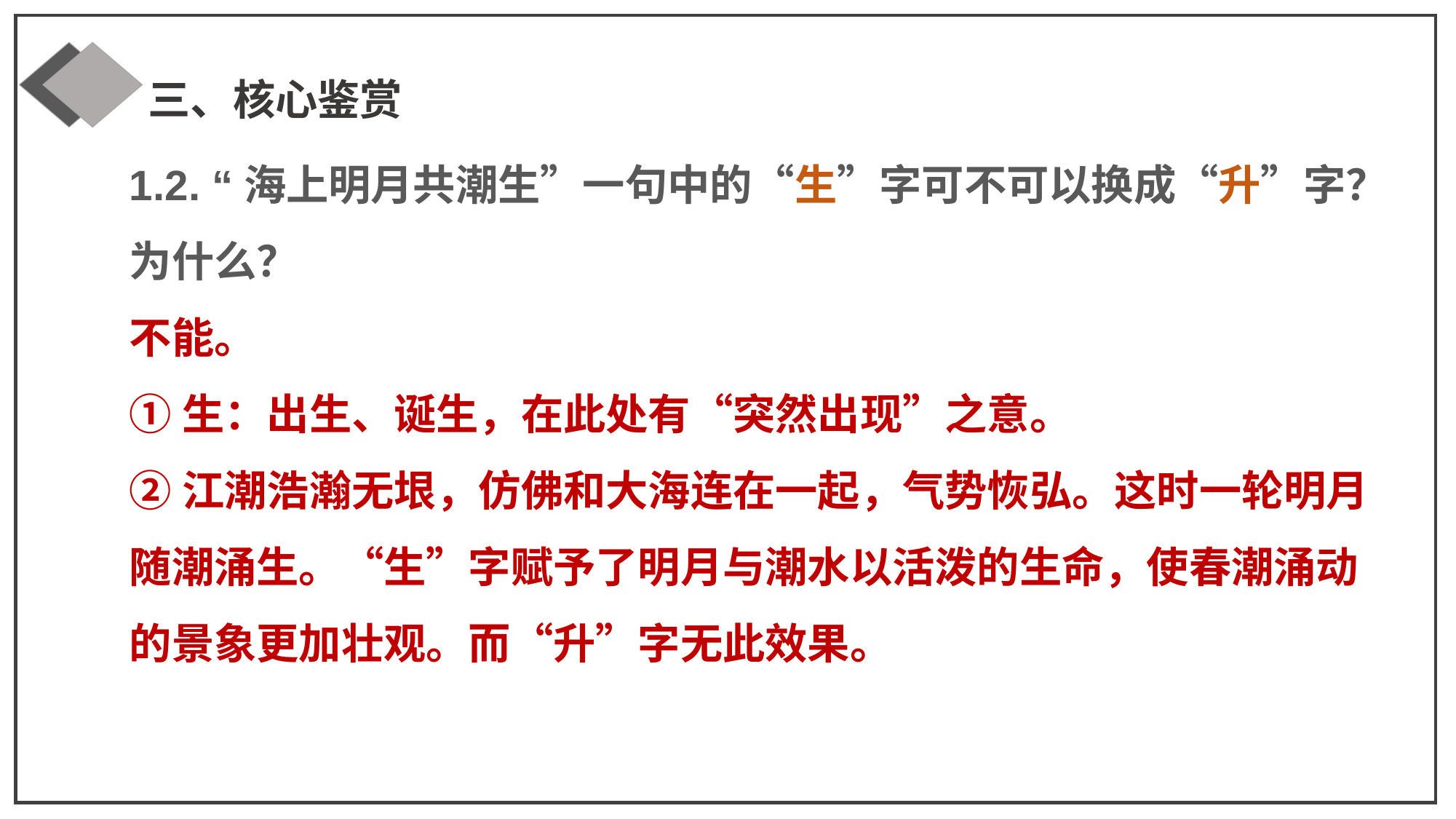

三、核心鉴赏
1.2. “海上明月共潮生”一句中的“生”字可不可以换成“升”字？为什么？
不能。
①生：出生、诞生，在此处有“突然出现”之意。
②江潮浩瀚无垠，仿佛和大海连在一起，气势恢弘。这时一轮明月随潮涌生。“生”字赋予了明月与潮水以活泼的生命，使春潮涌动的景象更加壮观。而“升”字无此效果。